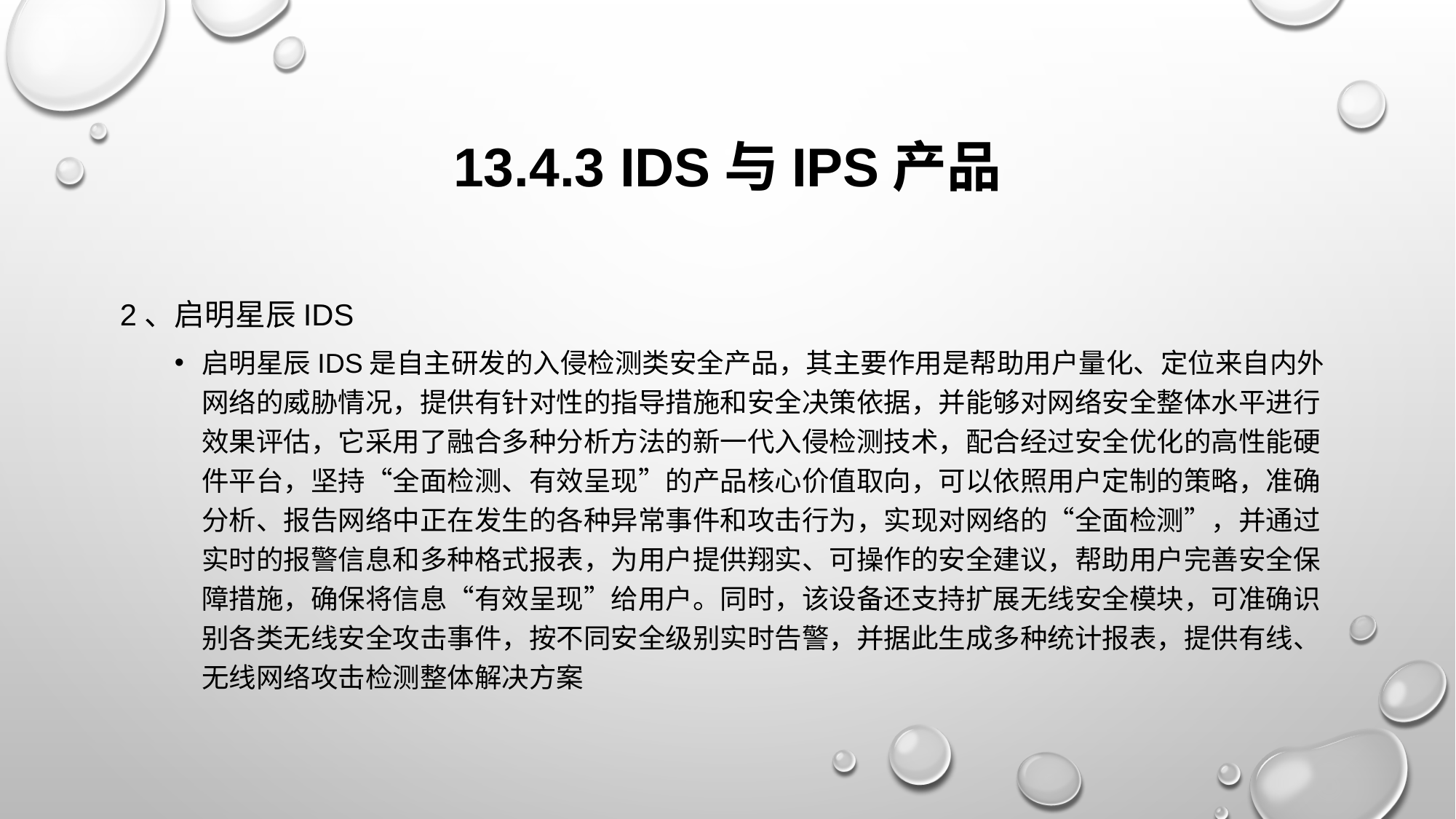

# 13.4.3 IDS与IPS产品
2、启明星辰IDS
启明星辰IDS是自主研发的入侵检测类安全产品，其主要作用是帮助用户量化、定位来自内外网络的威胁情况，提供有针对性的指导措施和安全决策依据，并能够对网络安全整体水平进行效果评估，它采用了融合多种分析方法的新一代入侵检测技术，配合经过安全优化的高性能硬件平台，坚持“全面检测、有效呈现”的产品核心价值取向，可以依照用户定制的策略，准确分析、报告网络中正在发生的各种异常事件和攻击行为，实现对网络的“全面检测”，并通过实时的报警信息和多种格式报表，为用户提供翔实、可操作的安全建议，帮助用户完善安全保障措施，确保将信息“有效呈现”给用户。同时，该设备还支持扩展无线安全模块，可准确识别各类无线安全攻击事件，按不同安全级别实时告警，并据此生成多种统计报表，提供有线、无线网络攻击检测整体解决方案